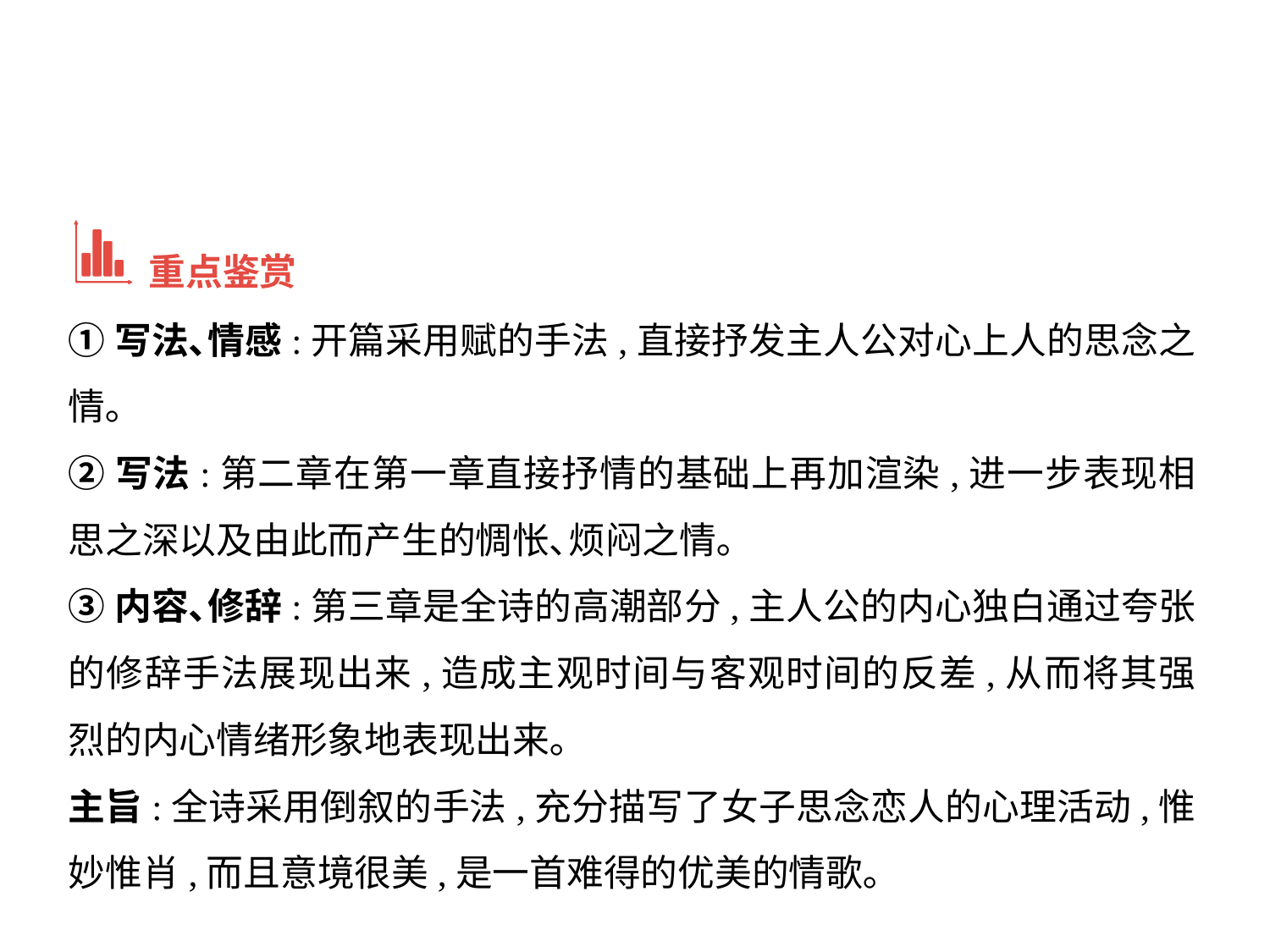

重点鉴赏
①写法､情感:开篇采用赋的手法,直接抒发主人公对心上人的思念之情｡
②写法:第二章在第一章直接抒情的基础上再加渲染,进一步表现相思之深以及由此而产生的惆怅､烦闷之情｡
③内容､修辞:第三章是全诗的高潮部分,主人公的内心独白通过夸张的修辞手法展现出来,造成主观时间与客观时间的反差,从而将其强烈的内心情绪形象地表现出来｡
主旨:全诗采用倒叙的手法,充分描写了女子思念恋人的心理活动,惟妙惟肖,而且意境很美,是一首难得的优美的情歌｡